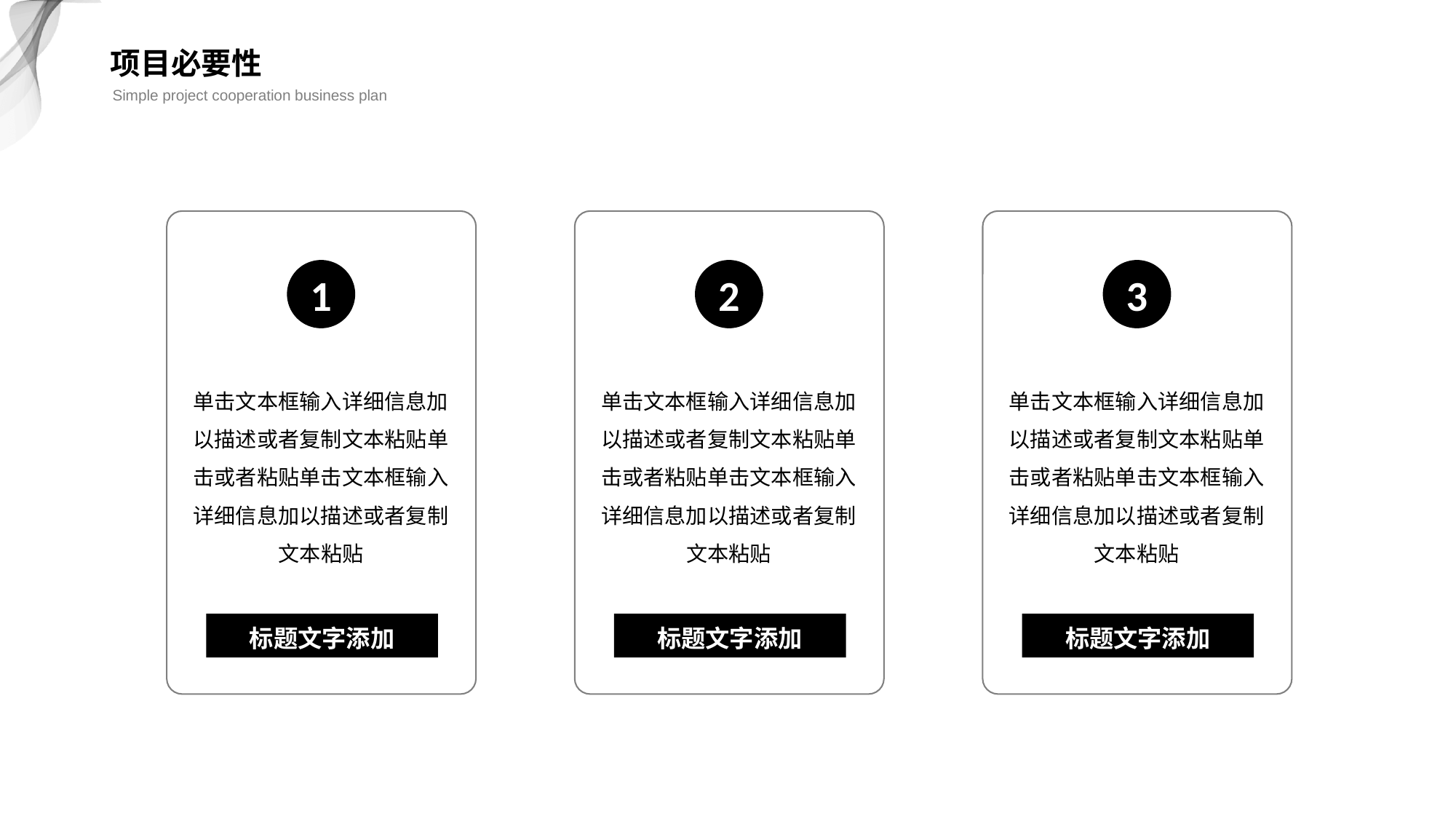

项目必要性
Simple project cooperation business plan

1
单击文本框输入详细信息加以描述或者复制文本粘贴单击或者粘贴单击文本框输入详细信息加以描述或者复制文本粘贴
标题文字添加

2
单击文本框输入详细信息加以描述或者复制文本粘贴单击或者粘贴单击文本框输入详细信息加以描述或者复制文本粘贴
标题文字添加

3
单击文本框输入详细信息加以描述或者复制文本粘贴单击或者粘贴单击文本框输入详细信息加以描述或者复制文本粘贴
标题文字添加